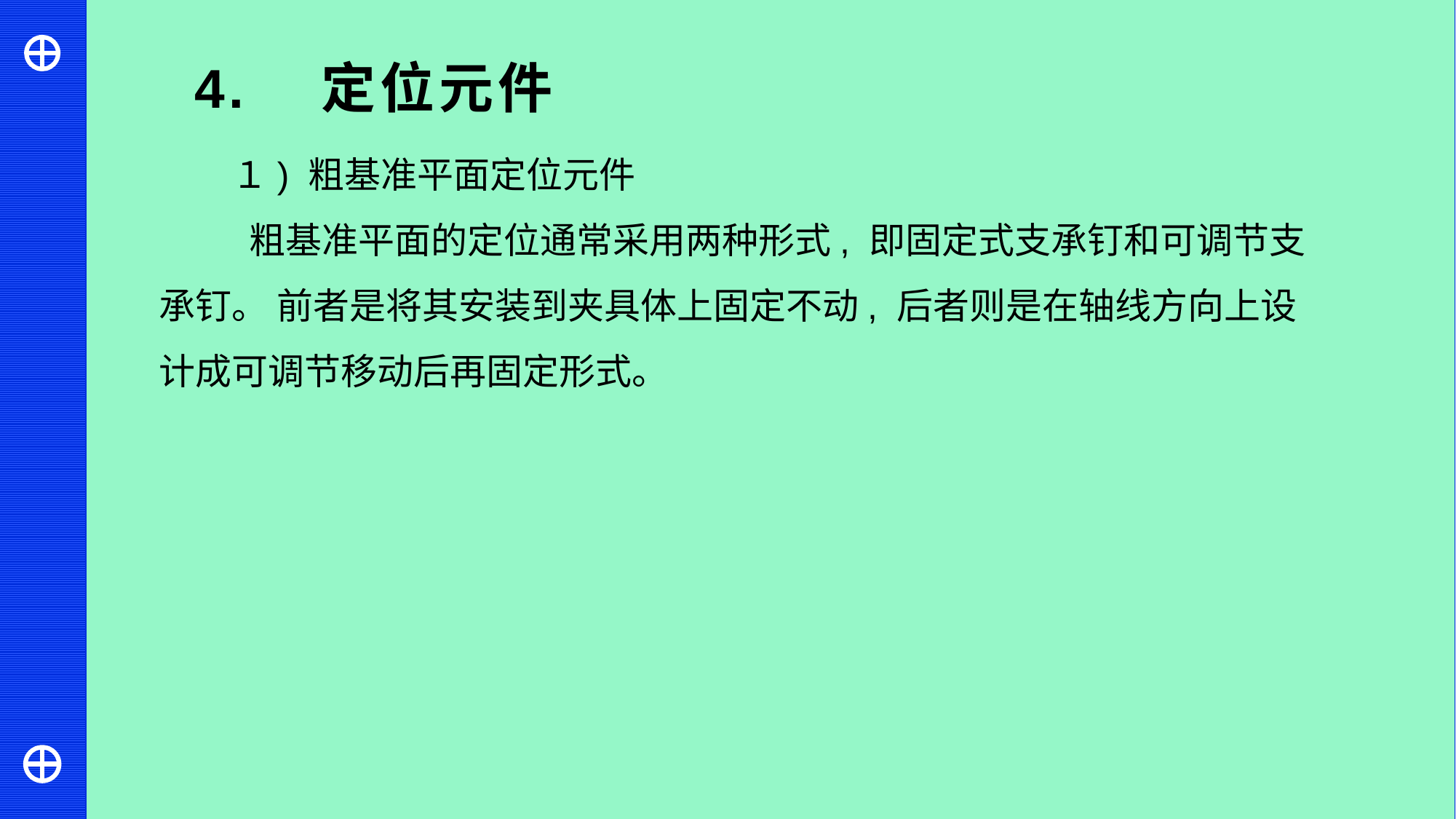

4.   定位元件
１) 粗基准平面定位元件
 粗基准平面的定位通常采用两种形式, 即固定式支承钉和可调节支承钉。 前者是将其安装到夹具体上固定不动, 后者则是在轴线方向上设计成可调节移动后再固定形式。